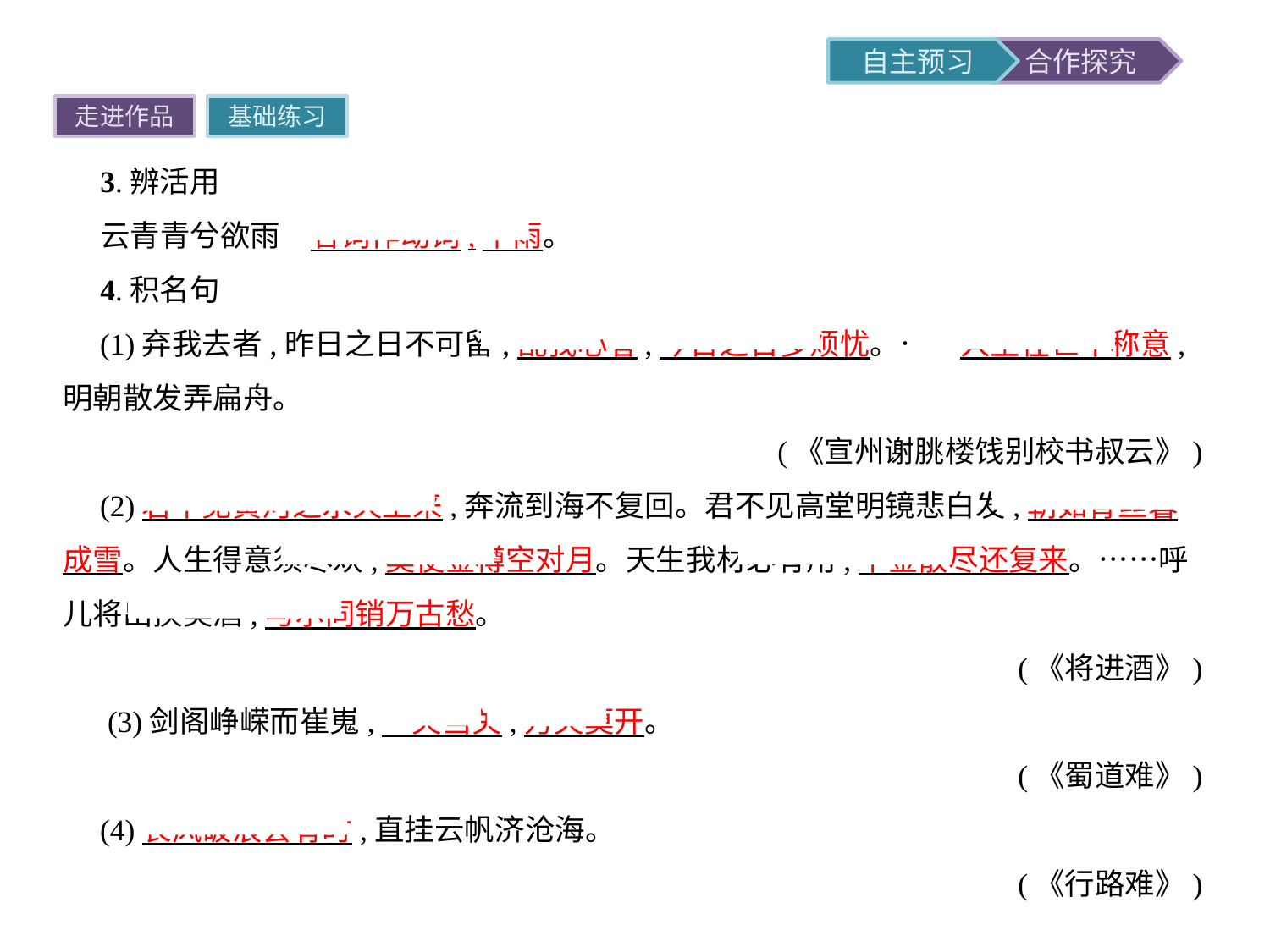

走进作品
基础练习
3.辨活用
云青青兮欲雨　名词作动词,下雨。
4.积名句
(1)弃我去者,昨日之日不可留;乱我心者,今日之日多烦忧。……人生在世不称意,明朝散发弄扁舟。
(《宣州谢朓楼饯别校书叔云》)
(2)君不见黄河之水天上来,奔流到海不复回。君不见高堂明镜悲白发,朝如青丝暮成雪。人生得意须尽欢,莫使金樽空对月。天生我材必有用,千金散尽还复来。……呼儿将出换美酒,与尔同销万古愁。
(《将进酒》)
 (3)剑阁峥嵘而崔嵬,一夫当关,万夫莫开。
(《蜀道难》)
(4)长风破浪会有时,直挂云帆济沧海。
(《行路难》)